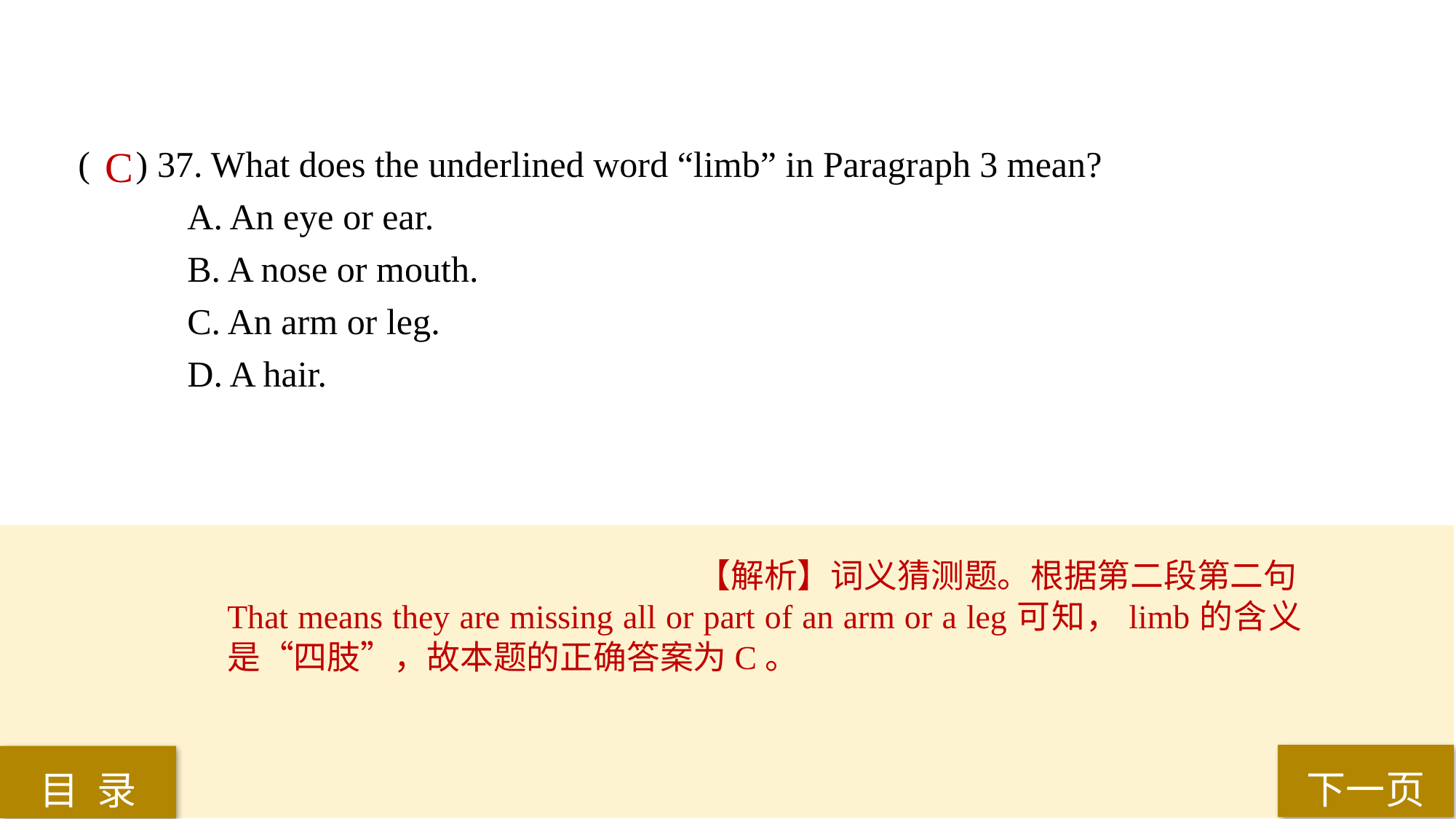

(     ) 37. What does the underlined word “limb” in Paragraph 3 mean?
A. An eye or ear.
B. A nose or mouth.
C. An arm or leg.
D. A hair.
C
【解析】词义猜测题。根据第二段第二句That means they are missing all or part of an arm or a leg可知，limb的含义是“四肢”，故本题的正确答案为C。